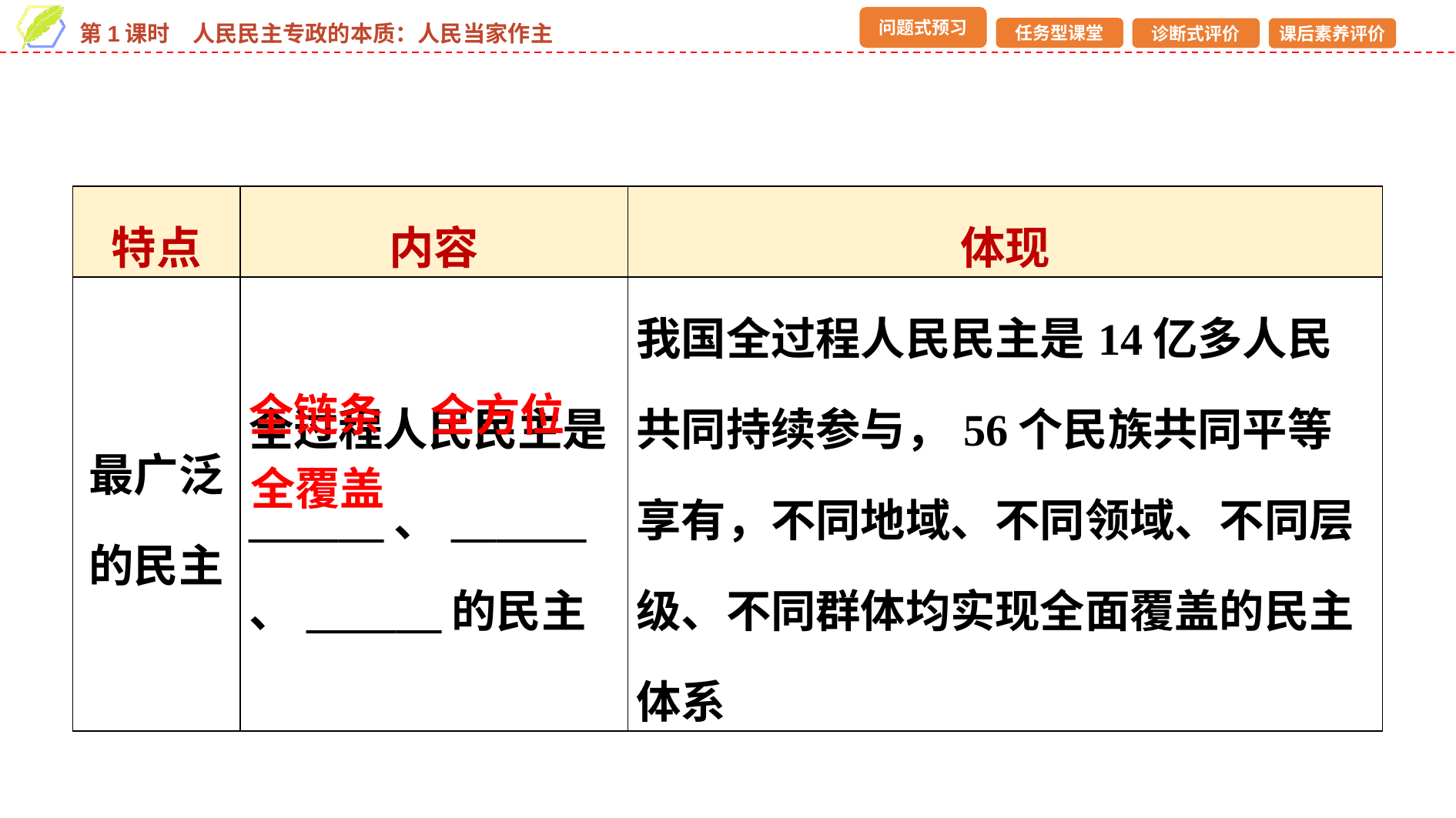

| 特点 | 内容 | 体现 |
| --- | --- | --- |
| 最广泛的民主 | 全过程人民民主是\_\_\_\_\_\_、\_\_\_\_\_\_、\_\_\_\_\_\_的民主 | 我国全过程人民民主是14亿多人民共同持续参与，56个民族共同平等享有，不同地域、不同领域、不同层级、不同群体均实现全面覆盖的民主体系 |
全链条
全方位
全覆盖